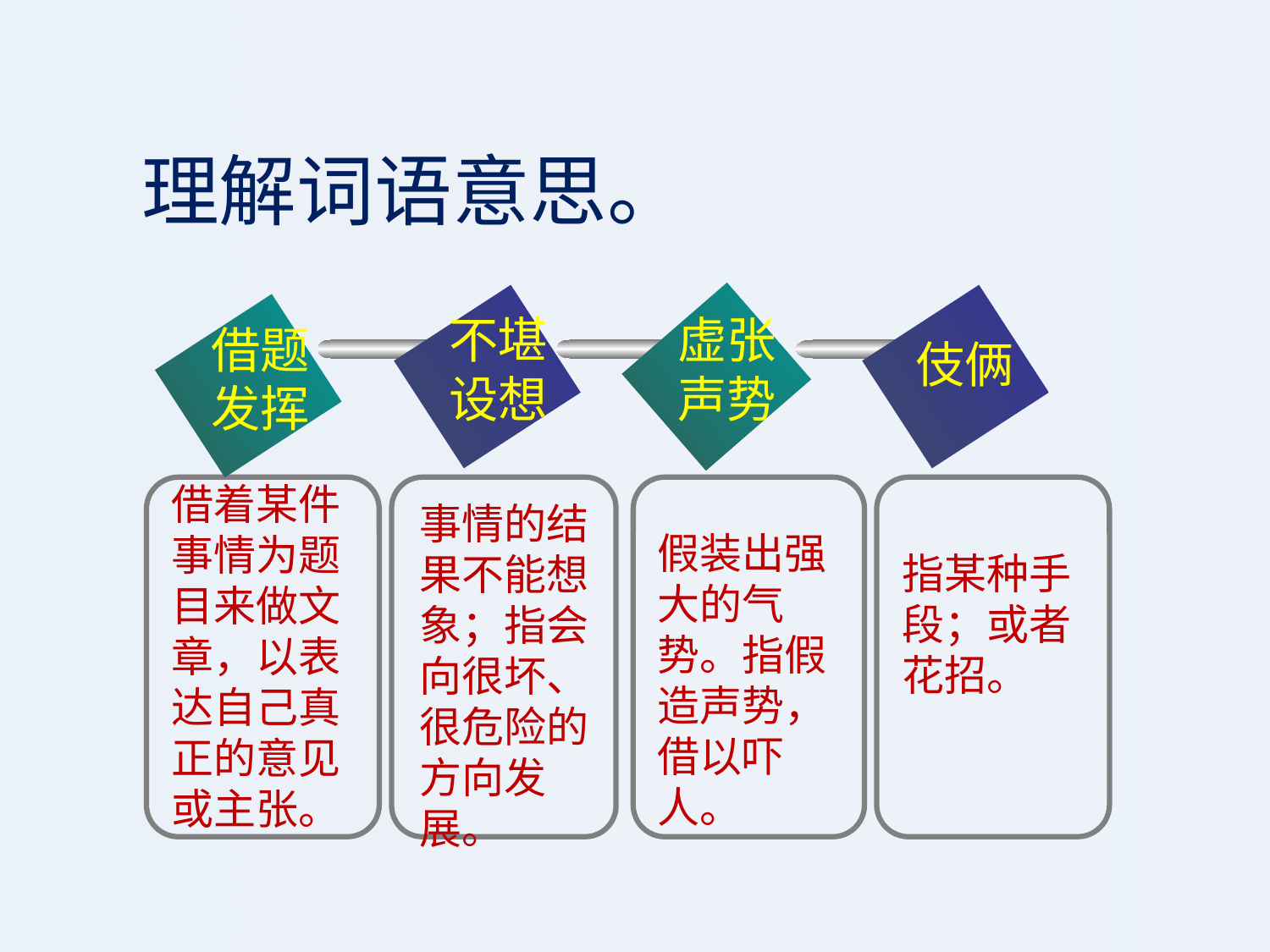

理解词语意思。
不堪设想
虚张声势

借题发挥
伎俩
借着某件事情为题目来做文章，以表达自己真正的意见或主张。

事情的结果不能想象；指会向很坏、很危险的方向发展。
假装出强大的气势。指假造声势，借以吓人。
指某种手段；或者花招。